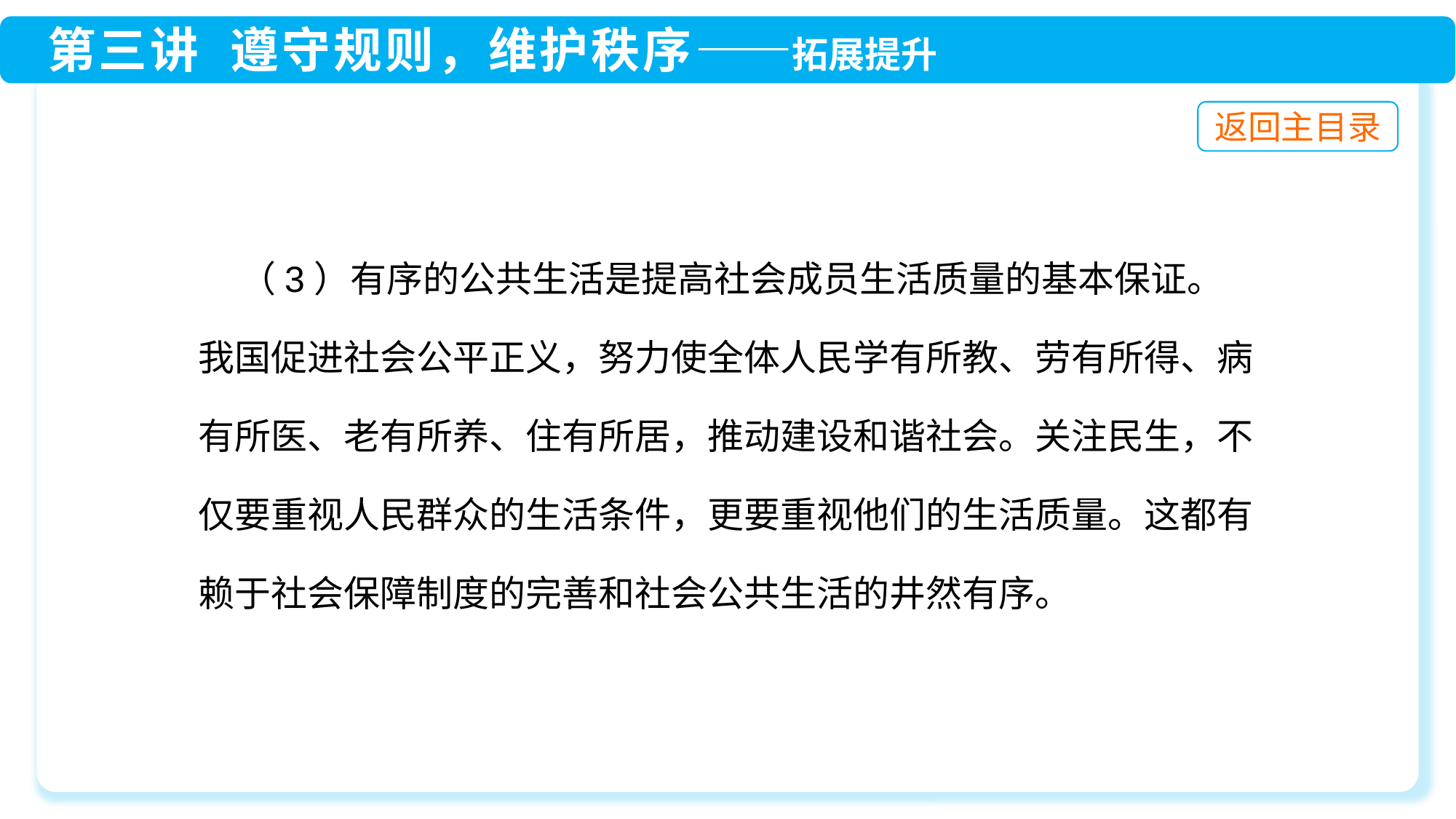

（3）有序的公共生活是提高社会成员生活质量的基本保证。我国促进社会公平正义，努力使全体人民学有所教、劳有所得、病有所医、老有所养、住有所居，推动建设和谐社会。关注民生，不仅要重视人民群众的生活条件，更要重视他们的生活质量。这都有赖于社会保障制度的完善和社会公共生活的井然有序。